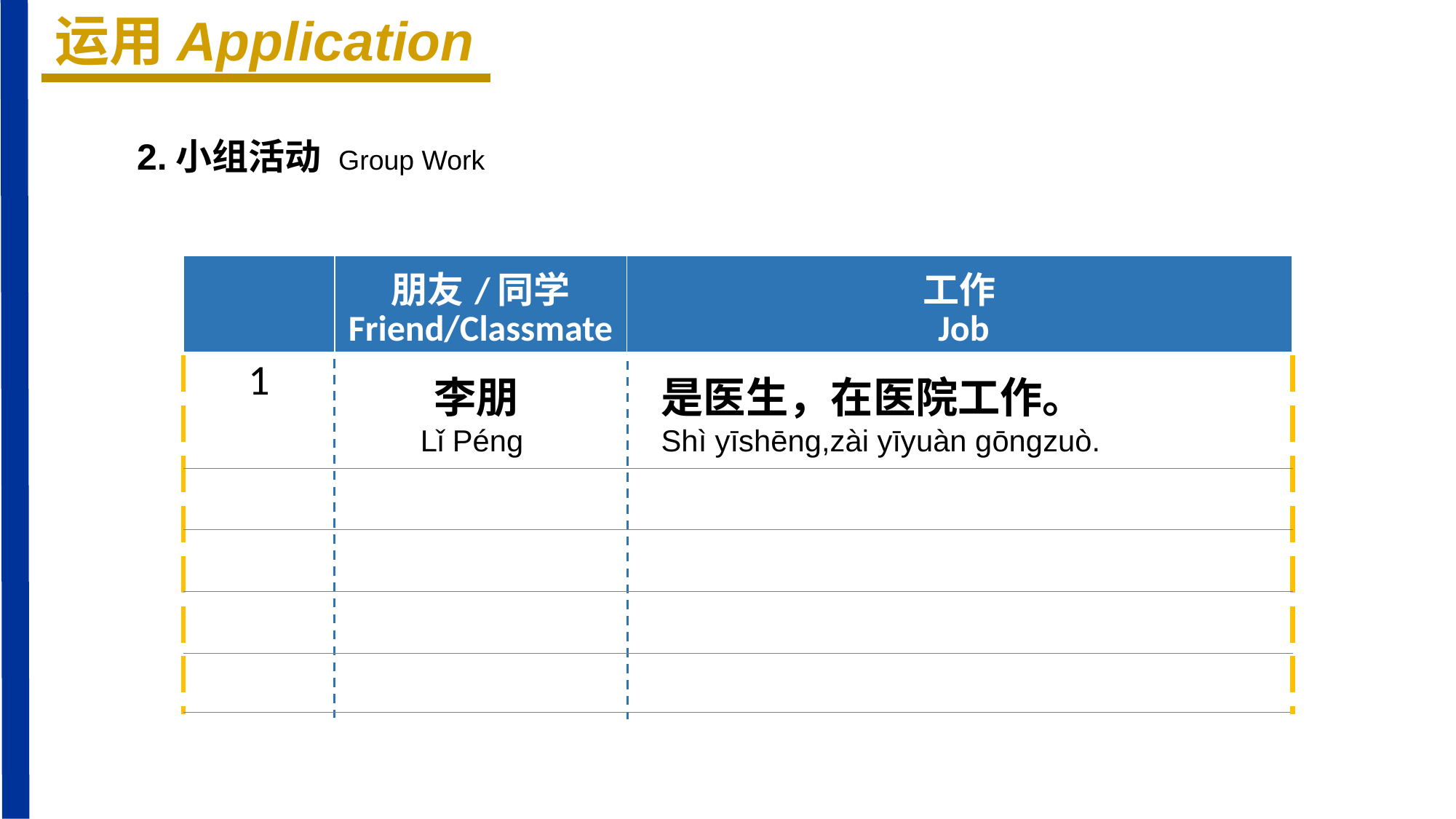

运用Application
2.小组活动 Group Work
|  | 朋友/同学 Friend/Classmate | 工作 Job |
| --- | --- | --- |
| 1 |  |  |
|  |  |  |
|  |  |  |
|  |  |  |
|  |  |  |
李朋
Lǐ Pénɡ
是医生，在医院工作。
Shì yīshēnɡ,zài yīyuàn ɡōnɡzuò.